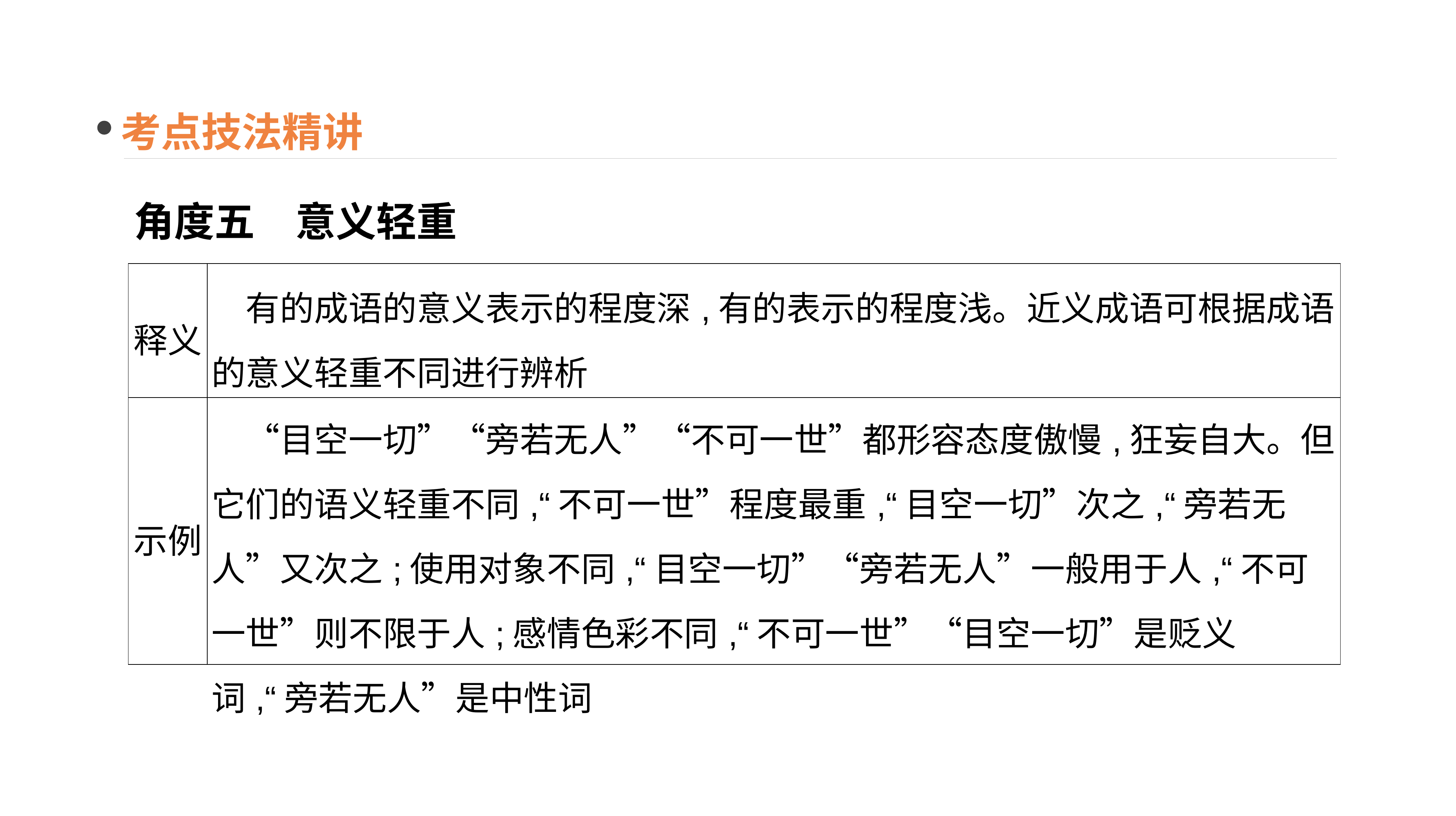

考点技法精讲

角度五　意义轻重
| 释义 | 有的成语的意义表示的程度深,有的表示的程度浅。近义成语可根据成语的意义轻重不同进行辨析 |
| --- | --- |
| 示例 | “目空一切”“旁若无人”“不可一世”都形容态度傲慢,狂妄自大。但它们的语义轻重不同,“不可一世”程度最重,“目空一切”次之,“旁若无人”又次之;使用对象不同,“目空一切”“旁若无人”一般用于人,“不可一世”则不限于人;感情色彩不同,“不可一世”“目空一切”是贬义词,“旁若无人”是中性词 |